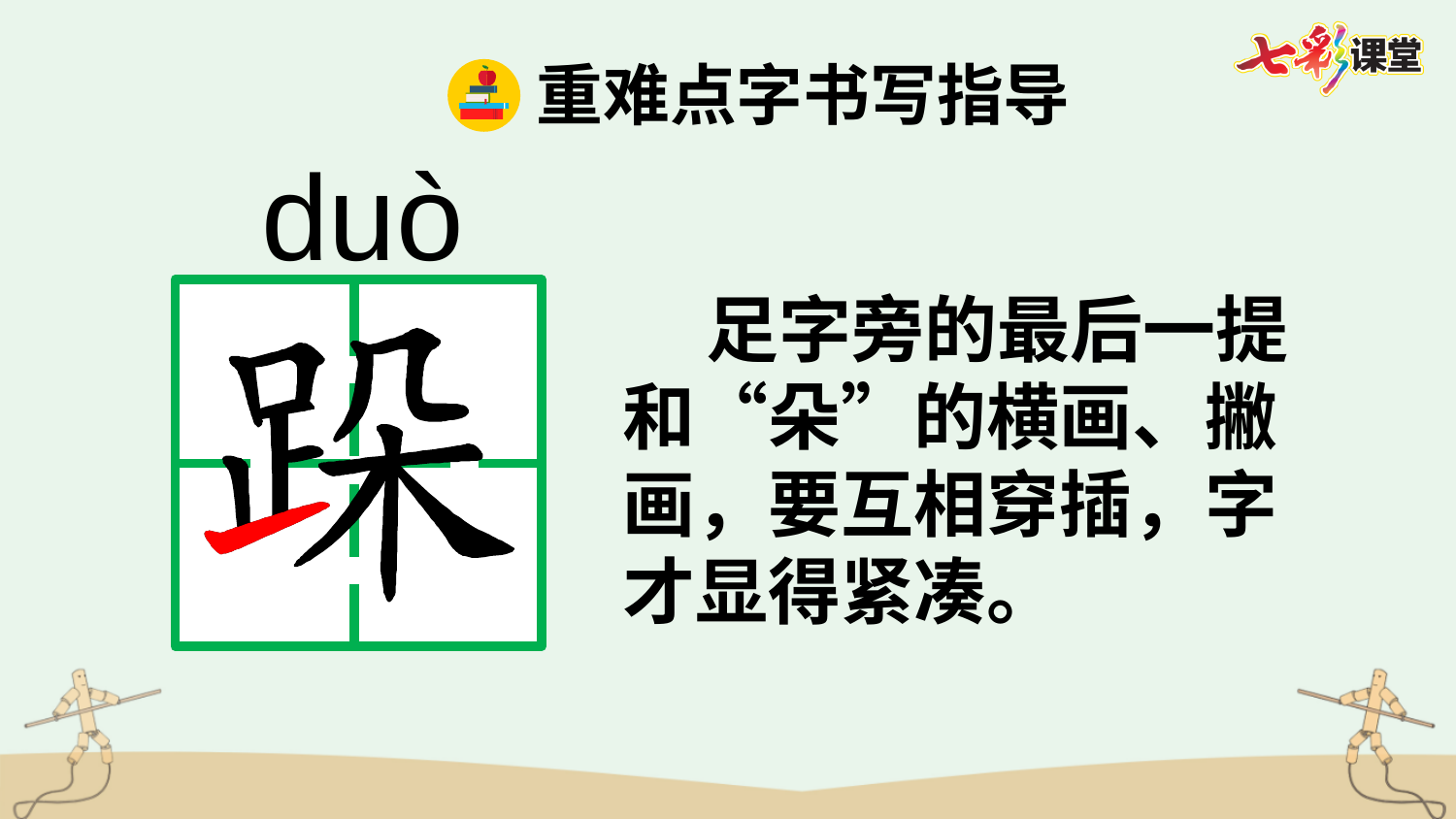

重难点字书写指导

duò
    足字旁的最后一提和“朵”的横画、撇画，要互相穿插，字才显得紧凑。